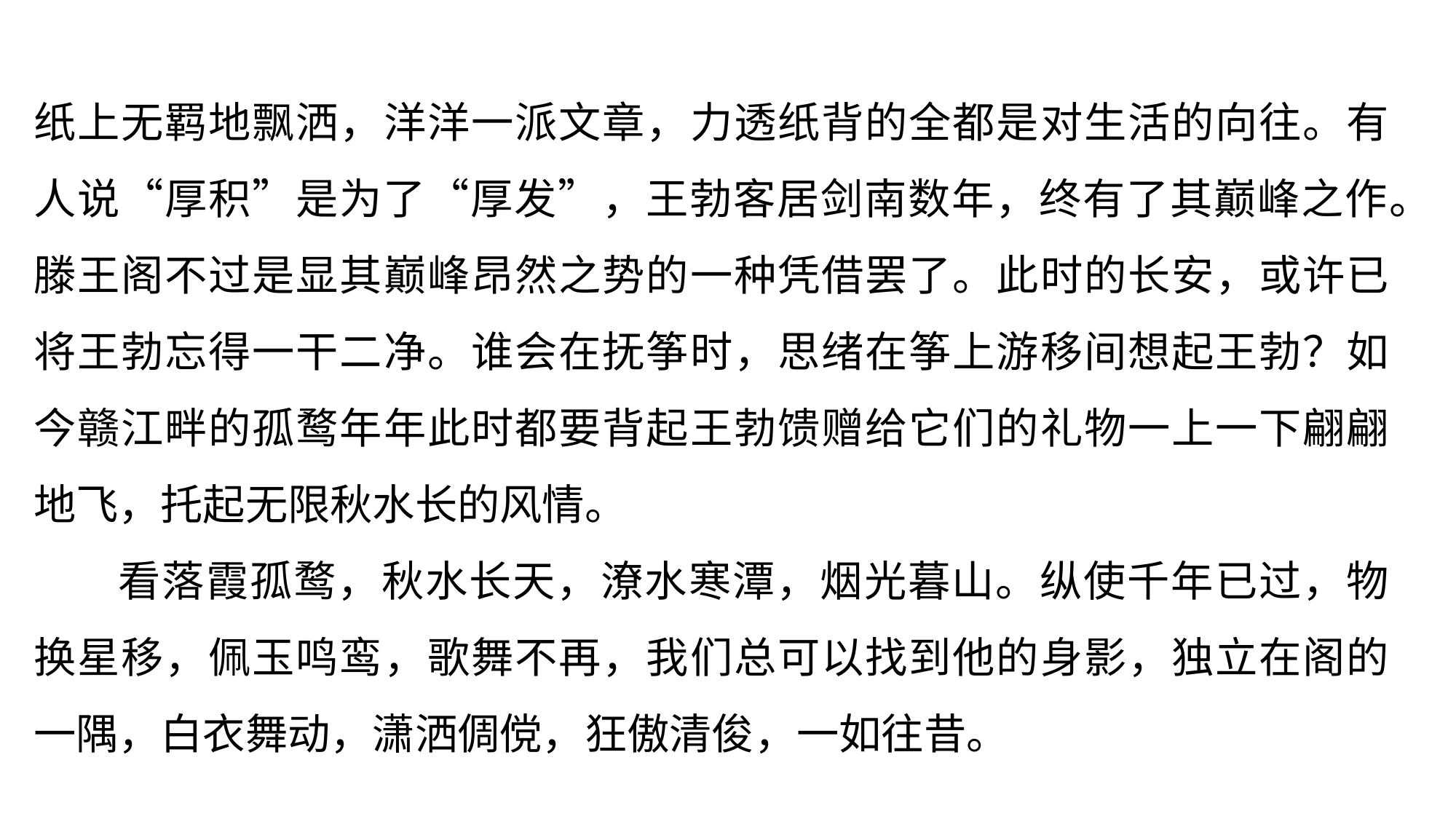

纸上无羁地飘洒，洋洋一派文章，力透纸背的全都是对生活的向往。有人说“厚积”是为了“厚发”，王勃客居剑南数年，终有了其巅峰之作。滕王阁不过是显其巅峰昂然之势的一种凭借罢了。此时的长安，或许已将王勃忘得一干二净。谁会在抚筝时，思绪在筝上游移间想起王勃？如今赣江畔的孤鹜年年此时都要背起王勃馈赠给它们的礼物一上一下翩翩地飞，托起无限秋水长的风情。
看落霞孤鹜，秋水长天，潦水寒潭，烟光暮山。纵使千年已过，物换星移，佩玉鸣鸾，歌舞不再，我们总可以找到他的身影，独立在阁的一隅，白衣舞动，潇洒倜傥，狂傲清俊，一如往昔。